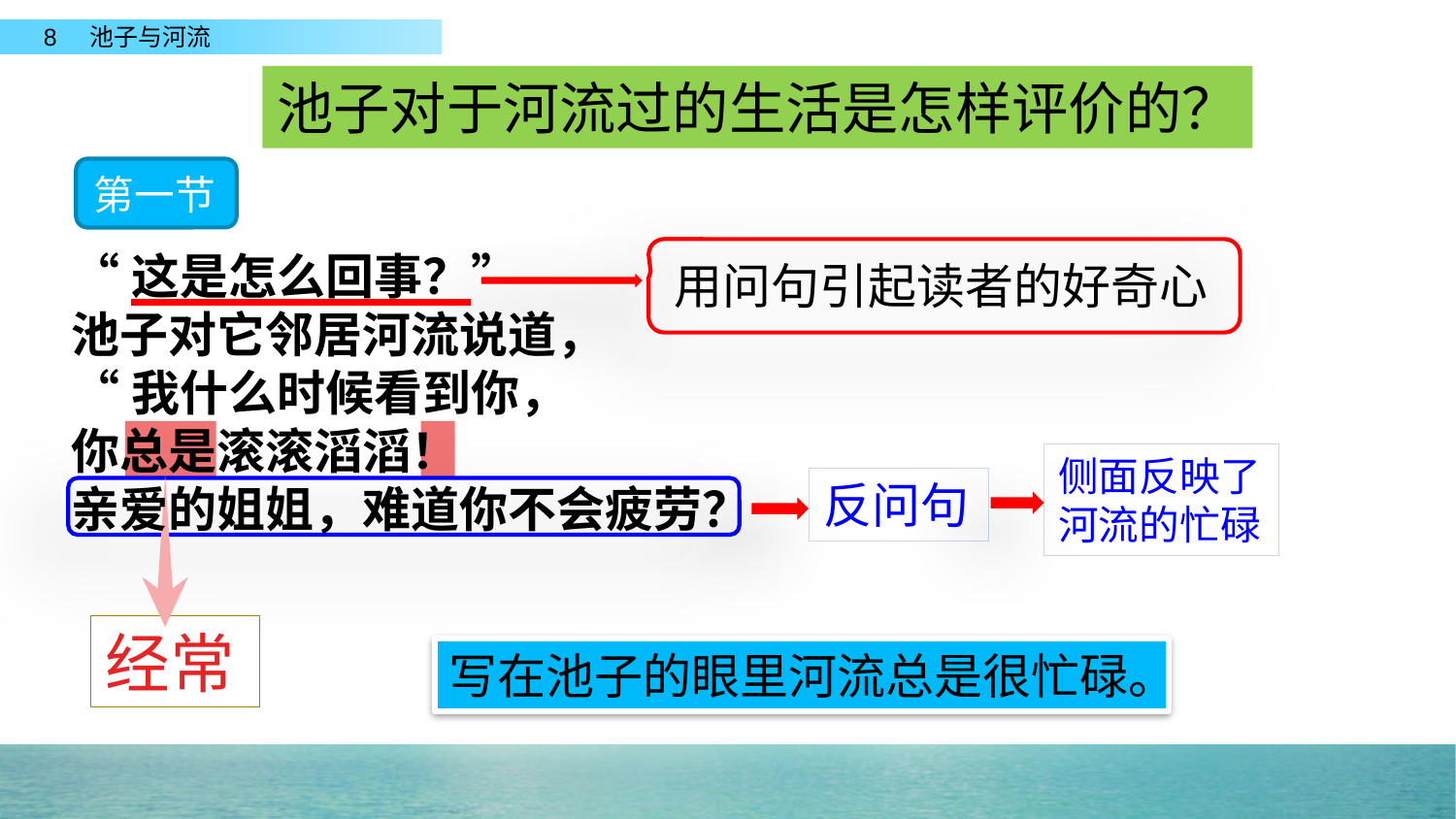

池子对于河流过的生活是怎样评价的？

第一节
“这是怎么回事？”
池子对它邻居河流说道，
“我什么时候看到你，
你总是滚滚滔滔！
亲爱的姐姐，难道你不会疲劳？

用问句引起读者的好奇心

侧面反映了河流的忙碌
反问句

经常
写在池子的眼里河流总是很忙碌。